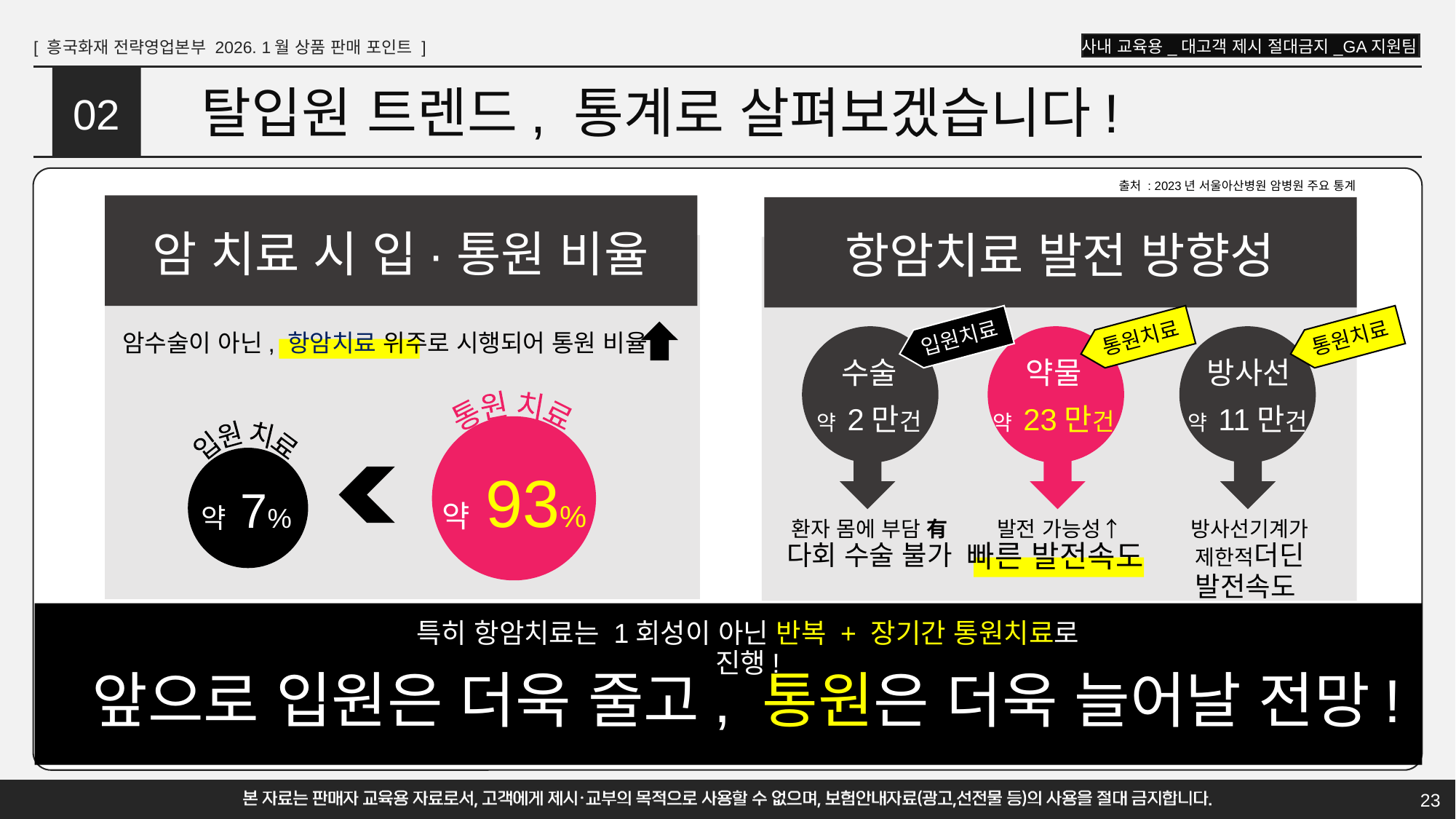

# 탈입원 트렌드, 통계로 살펴보겠습니다!
02
출처 : 2023년 서울아산병원 암병원 주요 통계

암 치료 시 입·통원 비율
항암치료 발전 방향성

통원치료
통원치료
입원치료
암수술이 아닌, 항암치료 위주로 시행되어 통원 비율

수술
약물
방사선
약 2만건
약 23만건
약 11만건
통원 치료

입원 치료

약 93%

약 7%
환자 몸에 부담 有
다회 수술 불가
발전 가능성↑
빠른 발전속도
방사선기계가 제한적더딘 발전속도

특히 항암치료는 1회성이 아닌 반복 + 장기간 통원치료로 진행!
앞으로 입원은 더욱 줄고, 통원은 더욱 늘어날 전망!
23